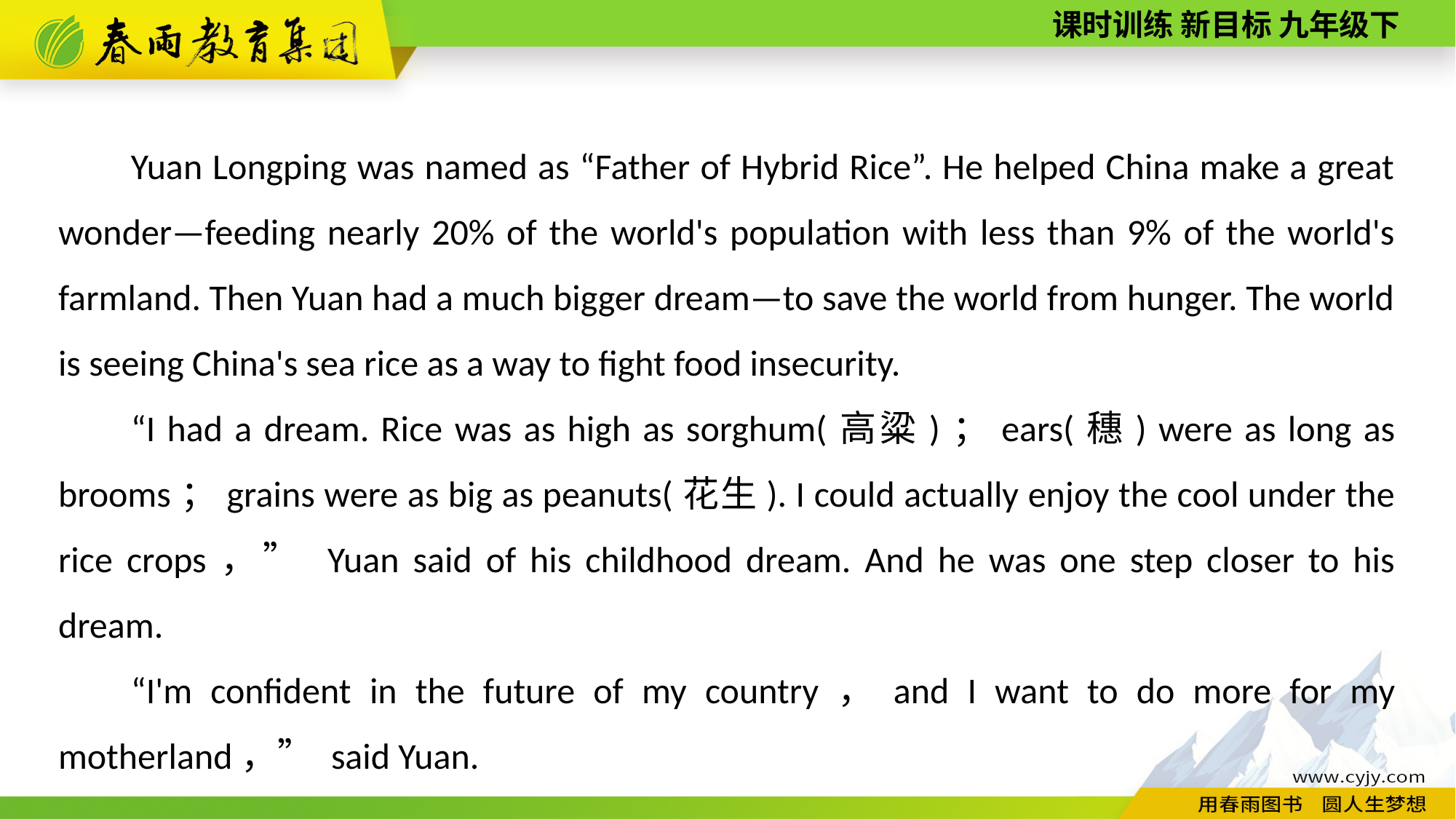

Yuan Longping was named as “Father of Hybrid Rice”. He helped China make a great wonder—feeding nearly 20% of the world's population with less than 9% of the world's farmland. Then Yuan had a much bigger dream—to save the world from hunger. The world is seeing China's sea rice as a way to fight food insecurity.
“I had a dream. Rice was as high as sorghum(高粱)；ears(穗) were as long as brooms；grains were as big as peanuts(花生). I could actually enjoy the cool under the rice crops，” Yuan said of his childhood dream. And he was one step closer to his dream.
“I'm confident in the future of my country，and I want to do more for my motherland，” said Yuan.